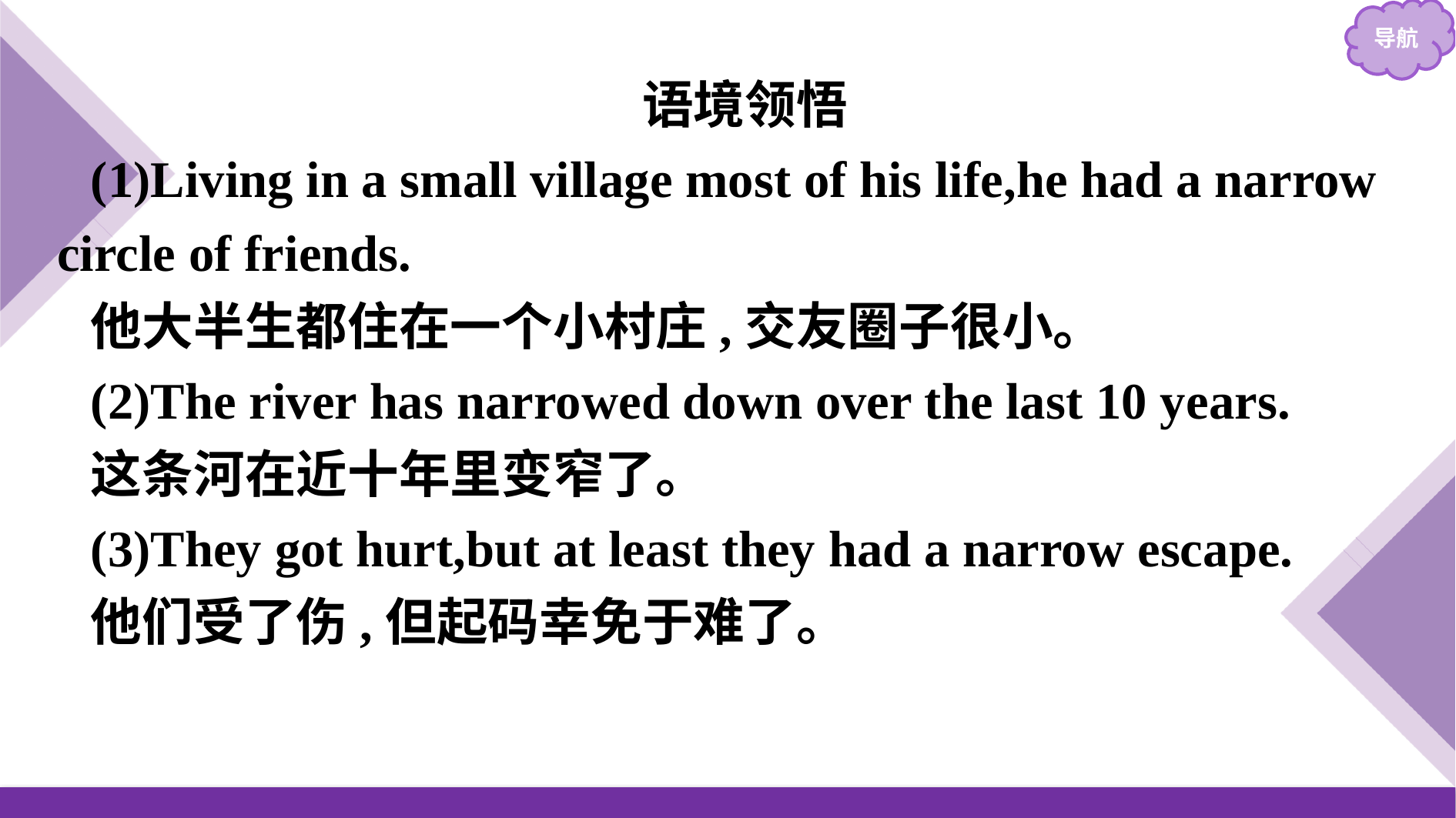

语境领悟
(1)Living in a small village most of his life,he had a narrow circle of friends.
他大半生都住在一个小村庄,交友圈子很小。
(2)The river has narrowed down over the last 10 years.
这条河在近十年里变窄了。
(3)They got hurt,but at least they had a narrow escape.
他们受了伤,但起码幸免于难了。